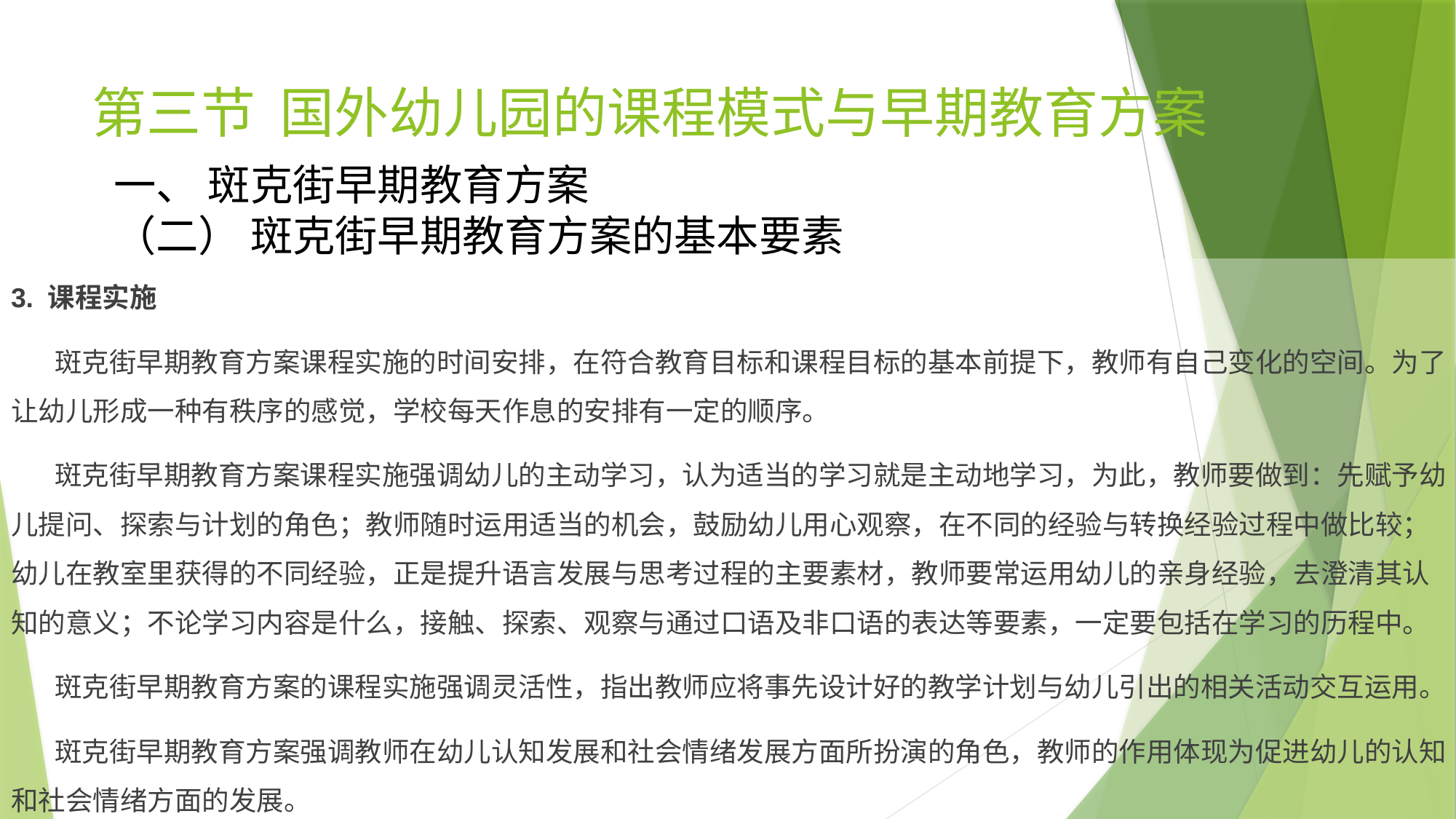

# 第三节  国外幼儿园的课程模式与早期教育方案
一、 斑克街早期教育方案
（二） 斑克街早期教育方案的基本要素
3. 课程实施
      斑克街早期教育方案课程实施的时间安排，在符合教育目标和课程目标的基本前提下，教师有自己变化的空间。为了让幼儿形成一种有秩序的感觉，学校每天作息的安排有一定的顺序。
      斑克街早期教育方案课程实施强调幼儿的主动学习，认为适当的学习就是主动地学习，为此，教师要做到：先赋予幼儿提问、探索与计划的角色；教师随时运用适当的机会，鼓励幼儿用心观察，在不同的经验与转换经验过程中做比较；幼儿在教室里获得的不同经验，正是提升语言发展与思考过程的主要素材，教师要常运用幼儿的亲身经验，去澄清其认知的意义；不论学习内容是什么，接触、探索、观察与通过口语及非口语的表达等要素，一定要包括在学习的历程中。
      斑克街早期教育方案的课程实施强调灵活性，指出教师应将事先设计好的教学计划与幼儿引出的相关活动交互运用。
      斑克街早期教育方案强调教师在幼儿认知发展和社会情绪发展方面所扮演的角色，教师的作用体现为促进幼儿的认知和社会情绪方面的发展。